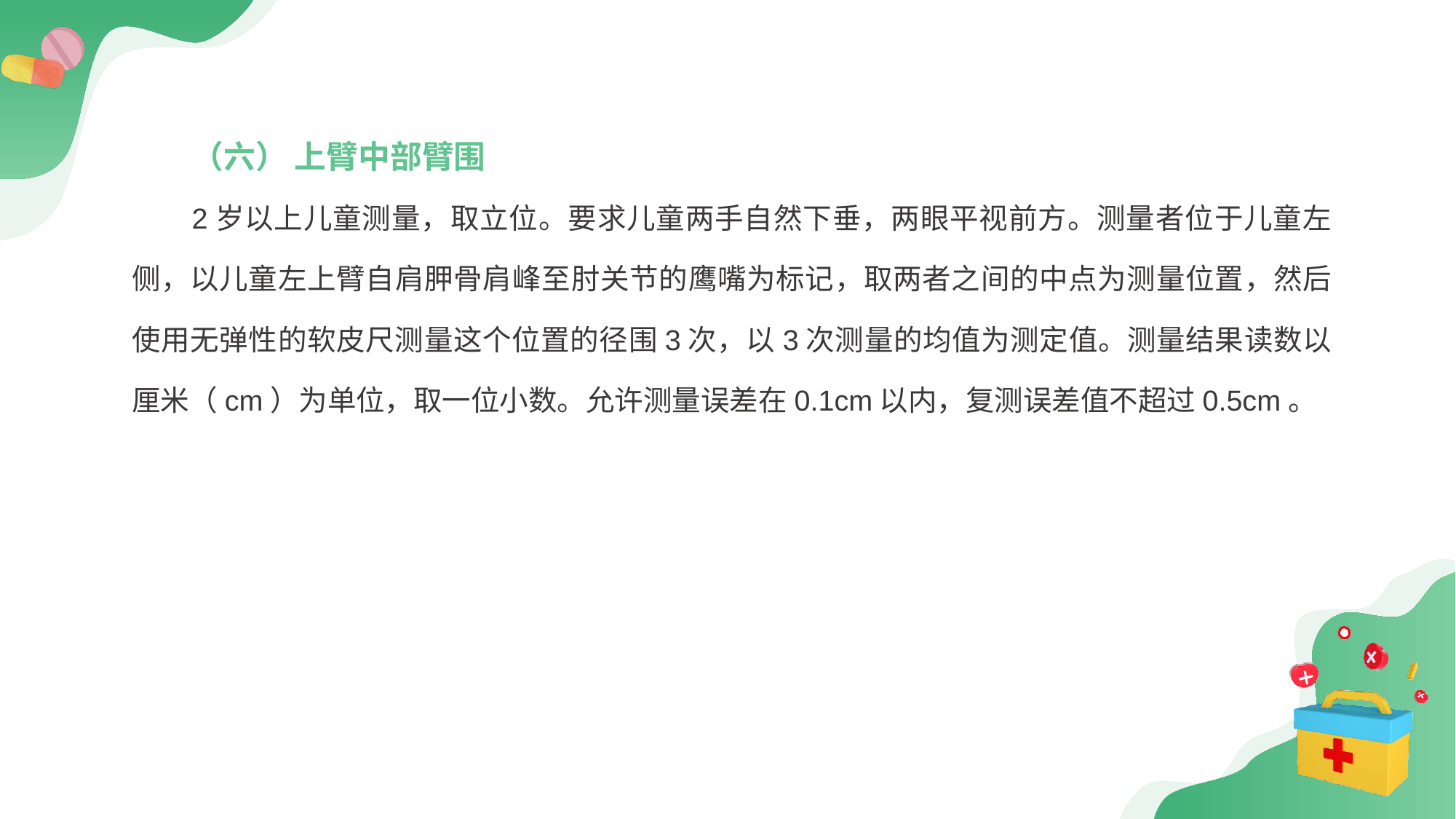

（六） 上臂中部臂围
2岁以上儿童测量，取立位。要求儿童两手自然下垂，两眼平视前方。测量者位于儿童左侧，以儿童左上臂自肩胛骨肩峰至肘关节的鹰嘴为标记，取两者之间的中点为测量位置，然后使用无弹性的软皮尺测量这个位置的径围3次，以3次测量的均值为测定值。测量结果读数以厘米（cm）为单位，取一位小数。允许测量误差在0.1cm以内，复测误差值不超过0.5cm。